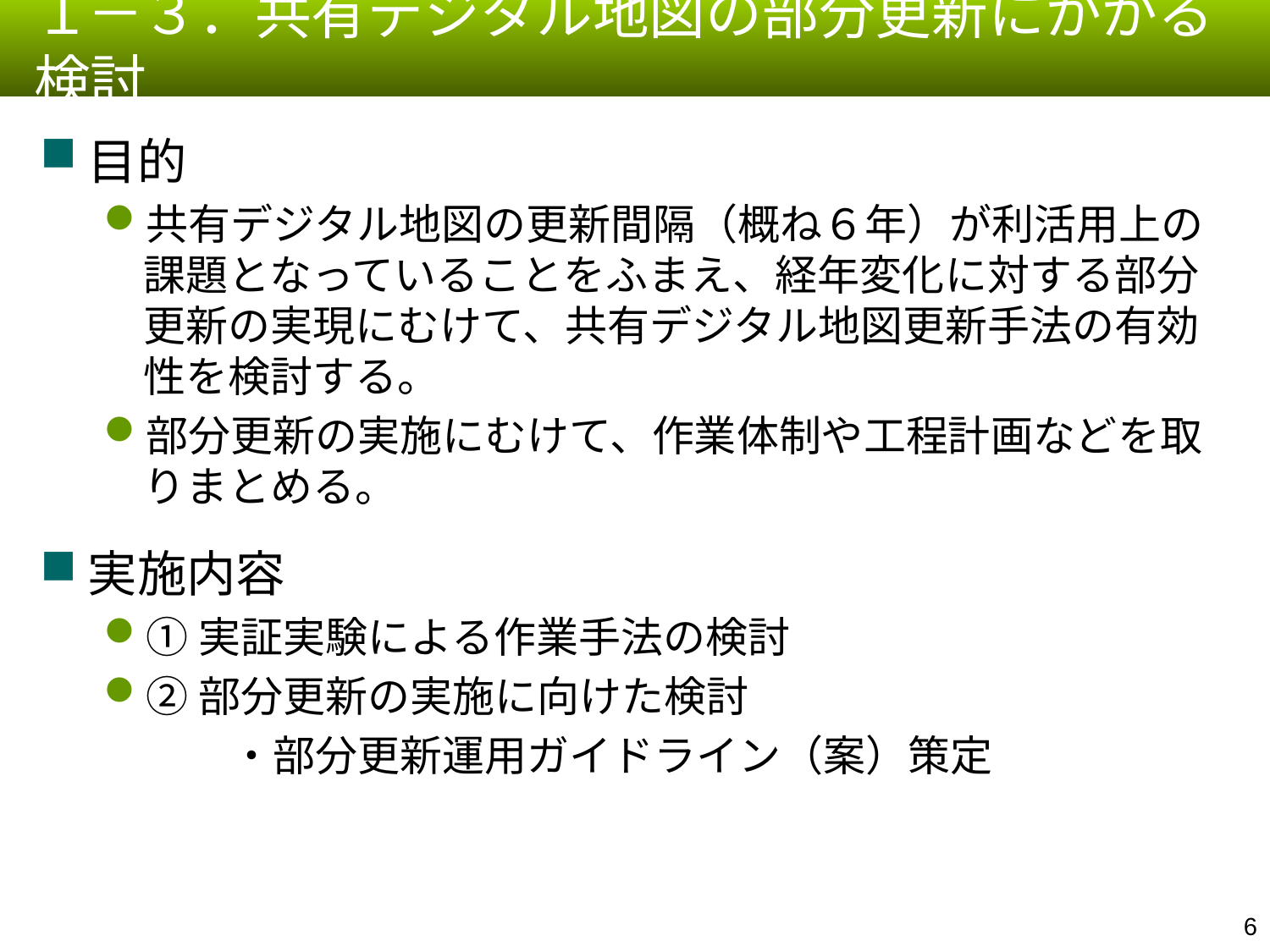

１－３．共有デジタル地図の部分更新にかかる検討
目的
共有デジタル地図の更新間隔（概ね６年）が利活用上の課題となっていることをふまえ、経年変化に対する部分更新の実現にむけて、共有デジタル地図更新手法の有効性を検討する。
部分更新の実施にむけて、作業体制や工程計画などを取りまとめる。

実施内容
①実証実験による作業手法の検討
②部分更新の実施に向けた検討
　　　・部分更新運用ガイドライン（案）策定
6